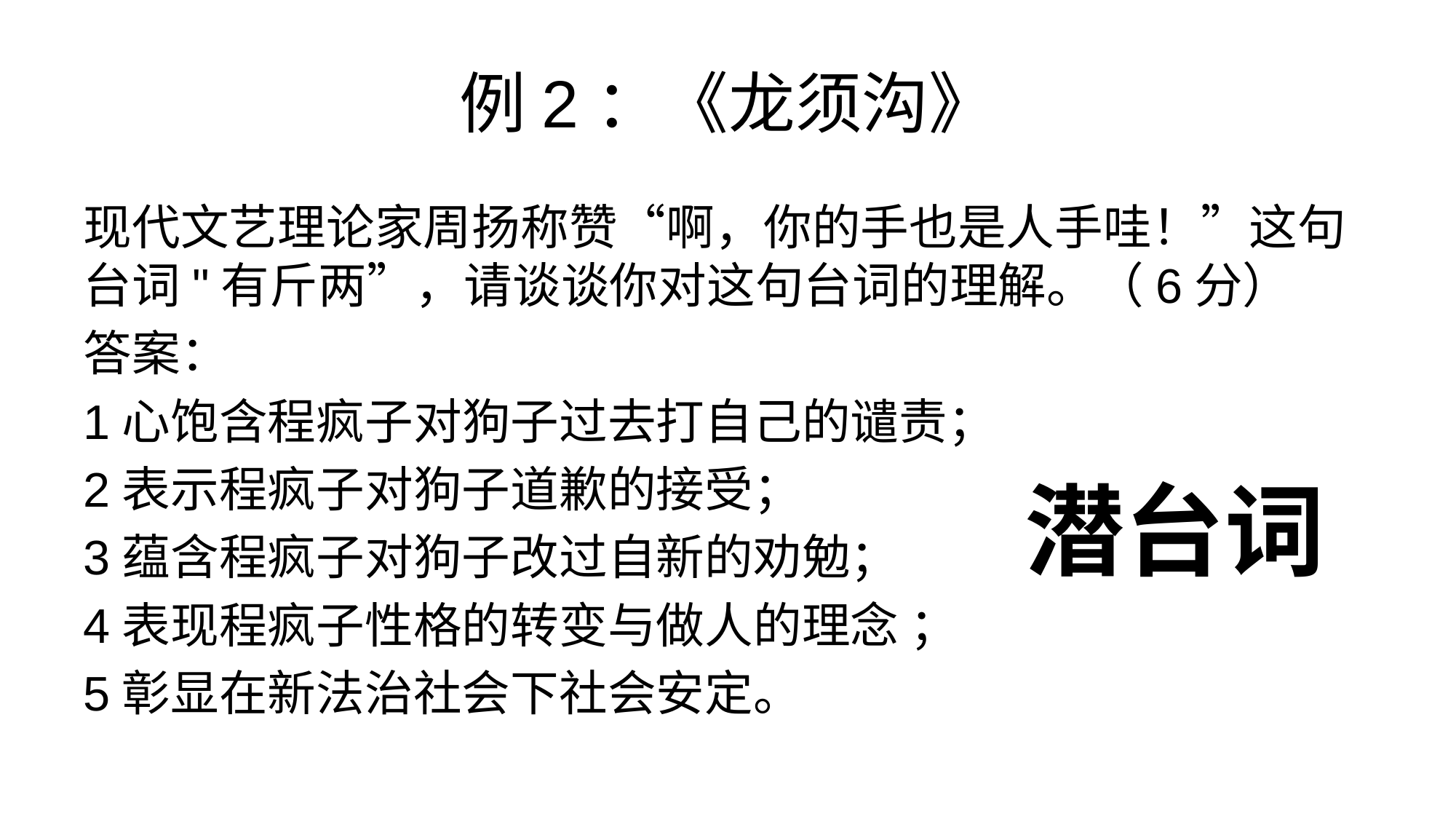

# 例2：《龙须沟》
现代文艺理论家周扬称赞“啊，你的手也是人手哇！”这句台词"有斤两”，请谈谈你对这句台词的理解。（6分）
答案：
1心饱含程疯子对狗子过去打自己的谴责；
2表示程疯子对狗子道歉的接受；
3蕴含程疯子对狗子改过自新的劝勉；
4表现程疯子性格的转变与做人的理念 ；
5彰显在新法治社会下社会安定。
潜台词